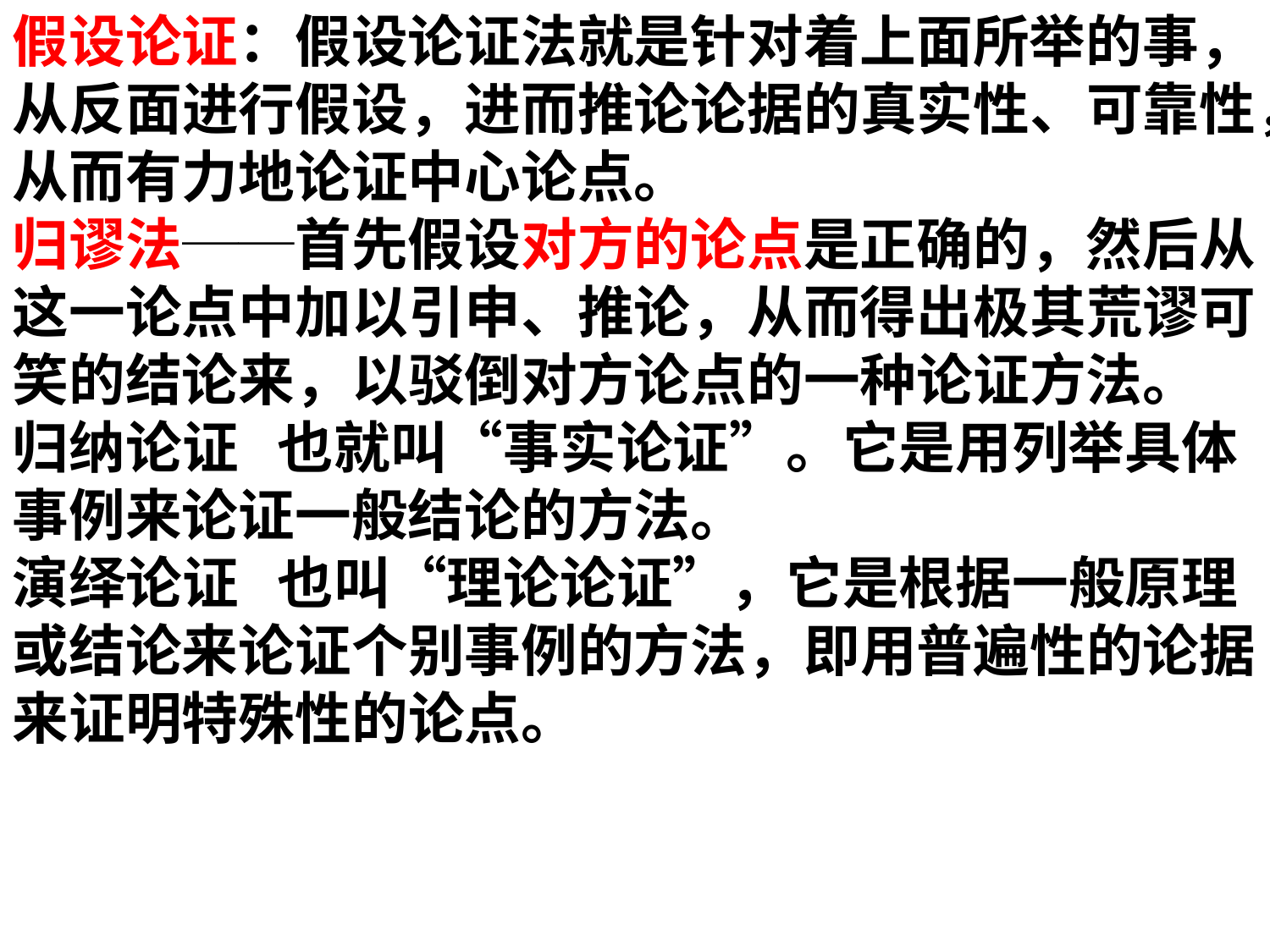

假设论证：假设论证法就是针对着上面所举的事，从反面进行假设，进而推论论据的真实性、可靠性，从而有力地论证中心论点。
归谬法──首先假设对方的论点是正确的，然后从这一论点中加以引申、推论，从而得出极其荒谬可笑的结论来，以驳倒对方论点的一种论证方法。
归纳论证   也就叫“事实论证”。它是用列举具体事例来论证一般结论的方法。
演绎论证   也叫“理论论证”，它是根据一般原理或结论来论证个别事例的方法，即用普遍性的论据来证明特殊性的论点。